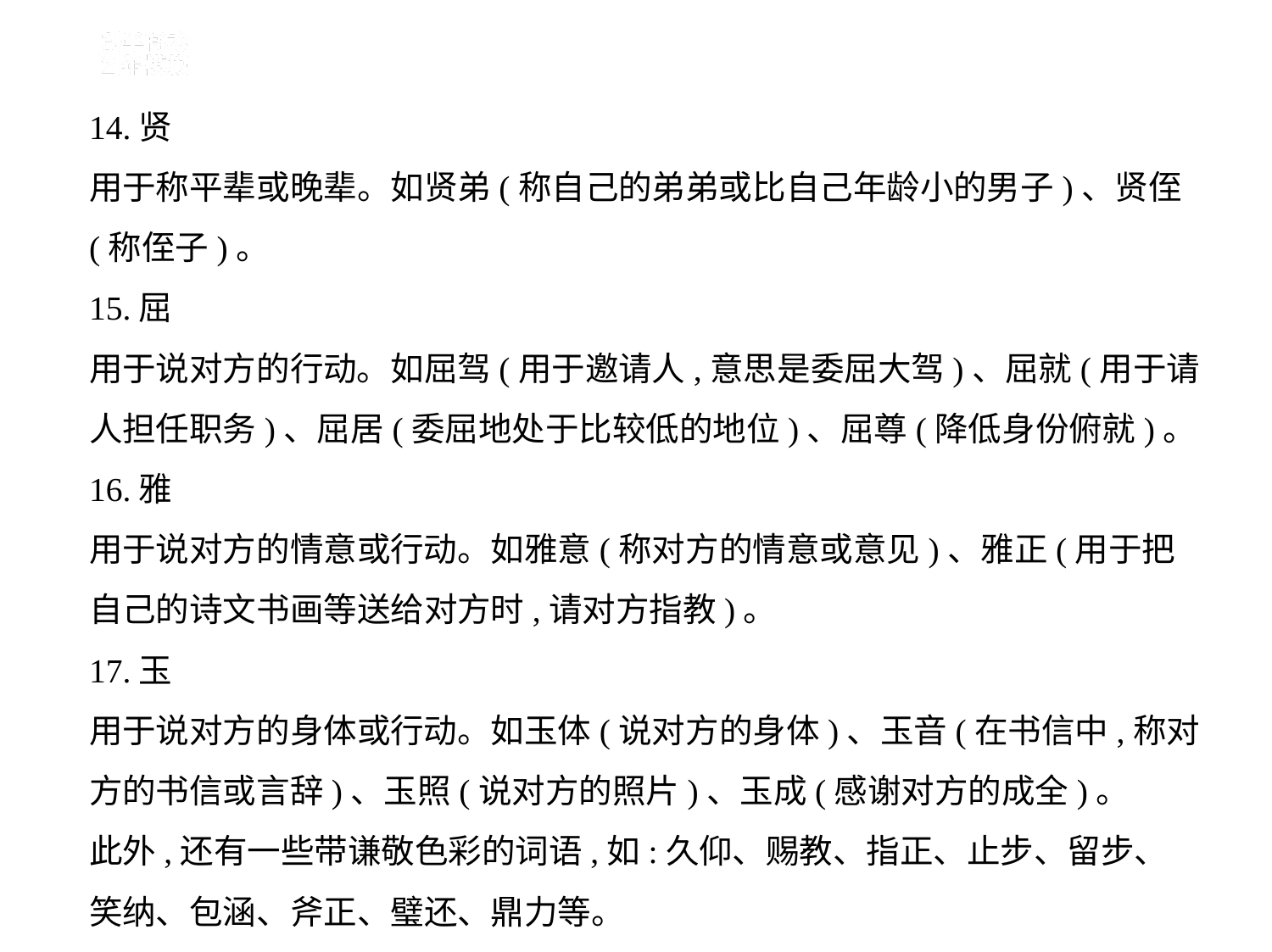

14.贤
用于称平辈或晚辈。如贤弟(称自己的弟弟或比自己年龄小的男子)、贤侄
(称侄子)。
15.屈
用于说对方的行动。如屈驾(用于邀请人,意思是委屈大驾)、屈就(用于请
人担任职务)、屈居(委屈地处于比较低的地位)、屈尊(降低身份俯就)。
16.雅
用于说对方的情意或行动。如雅意(称对方的情意或意见)、雅正(用于把
自己的诗文书画等送给对方时,请对方指教)。
17.玉
用于说对方的身体或行动。如玉体(说对方的身体)、玉音(在书信中,称对
方的书信或言辞)、玉照(说对方的照片)、玉成(感谢对方的成全)。
此外,还有一些带谦敬色彩的词语,如:久仰、赐教、指正、止步、留步、
笑纳、包涵、斧正、璧还、鼎力等。